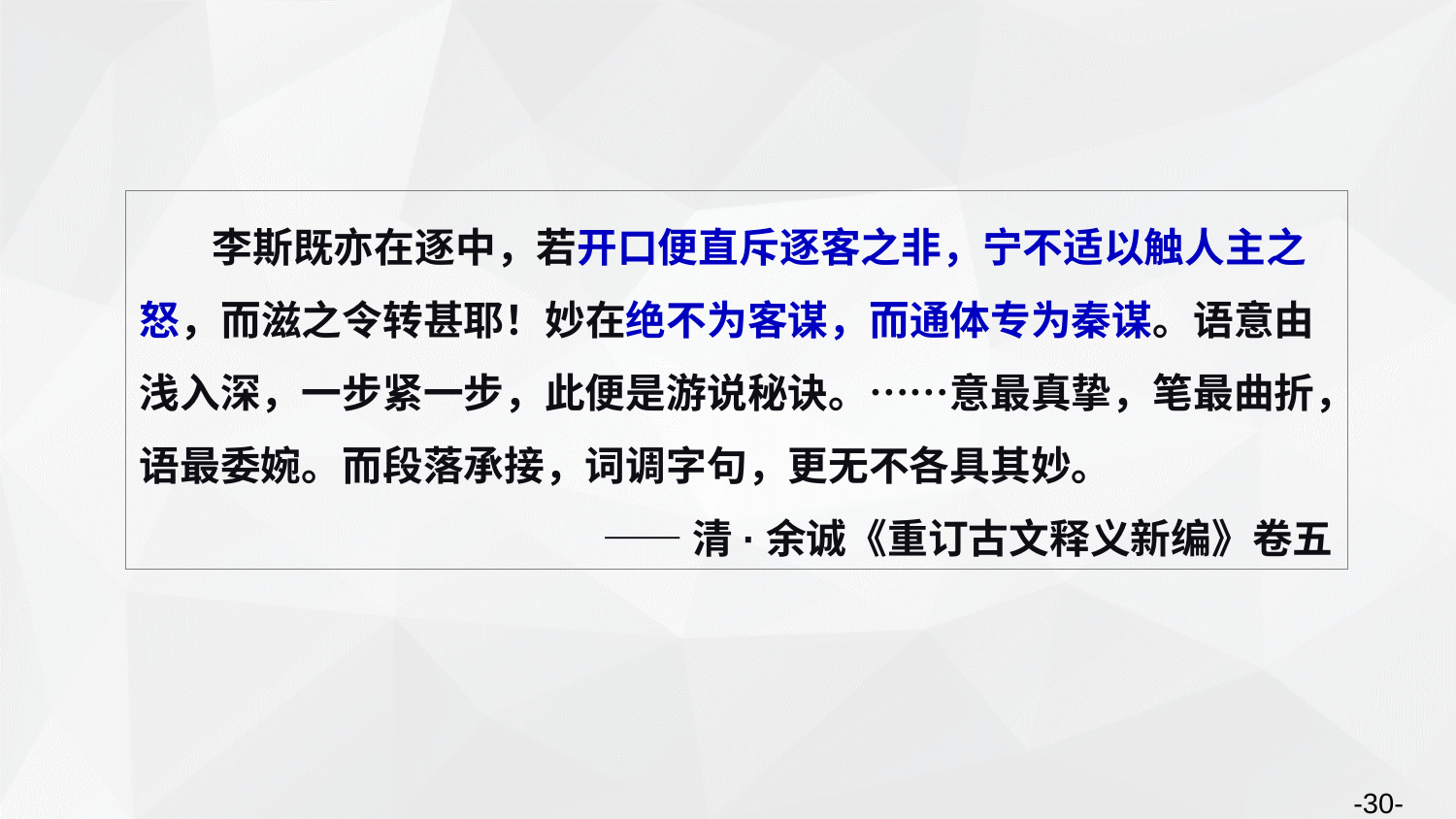

李斯既亦在逐中，若开口便直斥逐客之非，宁不适以触人主之怒，而滋之令转甚耶！妙在绝不为客谋，而通体专为秦谋。语意由浅入深，一步紧一步，此便是游说秘诀。……意最真挚，笔最曲折，语最委婉。而段落承接，词调字句，更无不各具其妙。
——清·余诚《重订古文释义新编》卷五
-30-